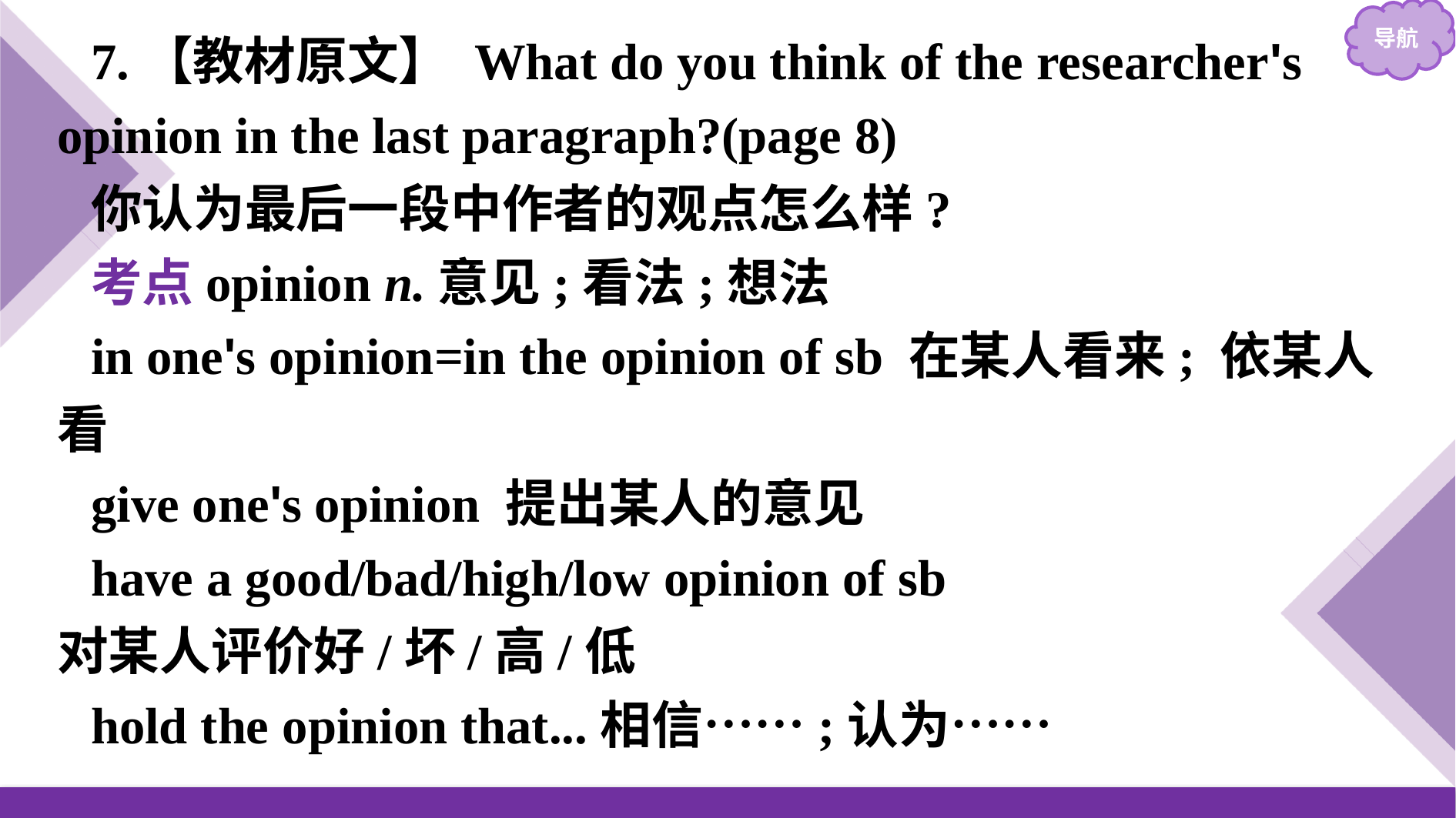

7.【教材原文】 What do you think of the researcher's opinion in the last paragraph?(page 8)
你认为最后一段中作者的观点怎么样?
考点opinion n.意见;看法;想法
in one's opinion=in the opinion of sb 在某人看来; 依某人看
give one's opinion 提出某人的意见
have a good/bad/high/low opinion of sb 对某人评价好/坏/高/低
hold the opinion that...相信……;认为……